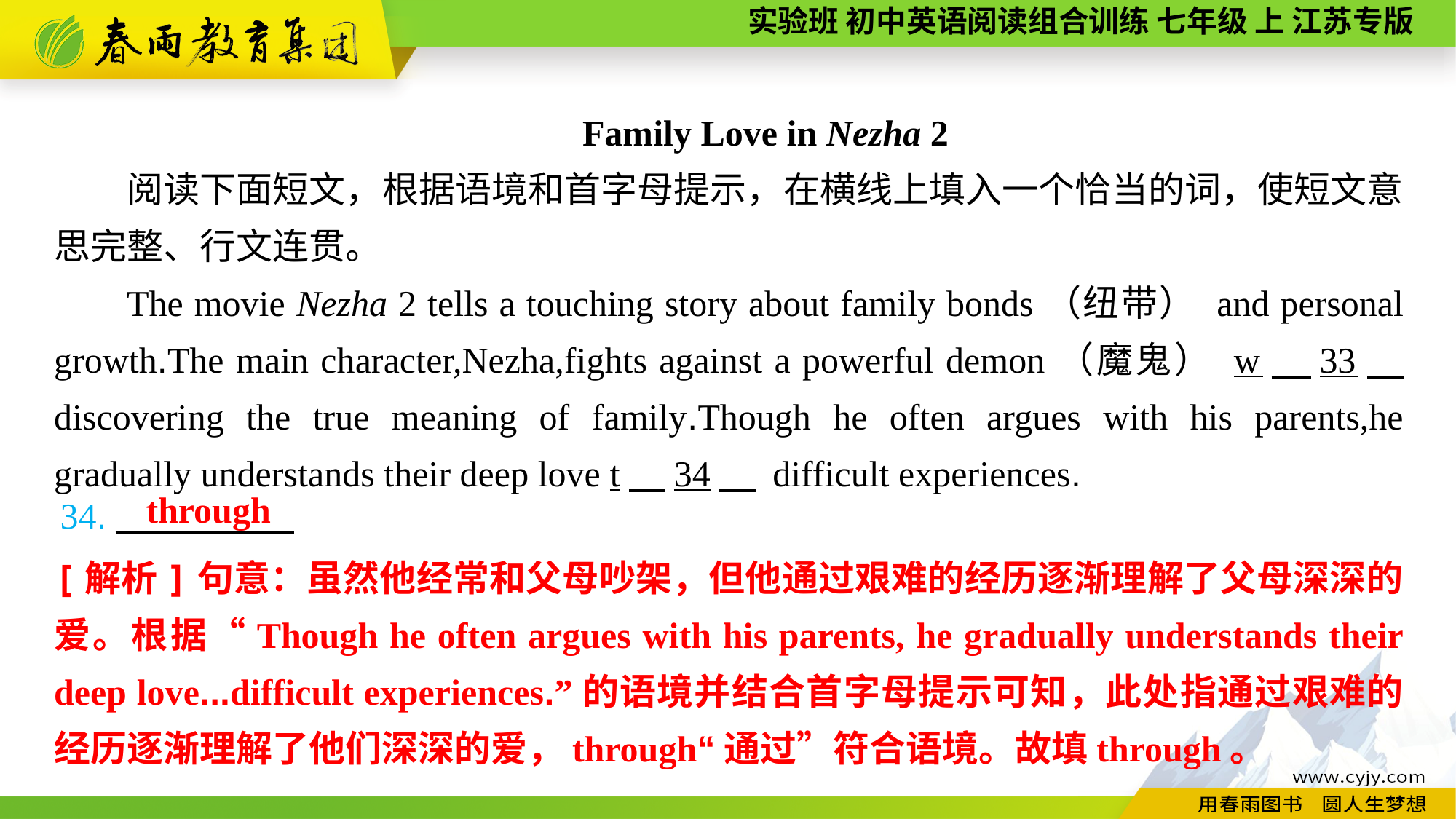

Family Love in Nezha 2
阅读下面短文，根据语境和首字母提示，在横线上填入一个恰当的词，使短文意思完整、行文连贯。
The movie Nezha 2 tells a touching story about family bonds（纽带） and personal growth.The main character,Nezha,fights against a powerful demon（魔鬼） w　33　 discovering the true meaning of family.Though he often argues with his parents,he gradually understands their deep love t　34　 difficult experiences.
through
34.
[解析]句意：虽然他经常和父母吵架，但他通过艰难的经历逐渐理解了父母深深的爱。根据“Though he often argues with his parents, he gradually understands their deep love...difficult experiences.”的语境并结合首字母提示可知，此处指通过艰难的经历逐渐理解了他们深深的爱，through“通过”符合语境。故填through。